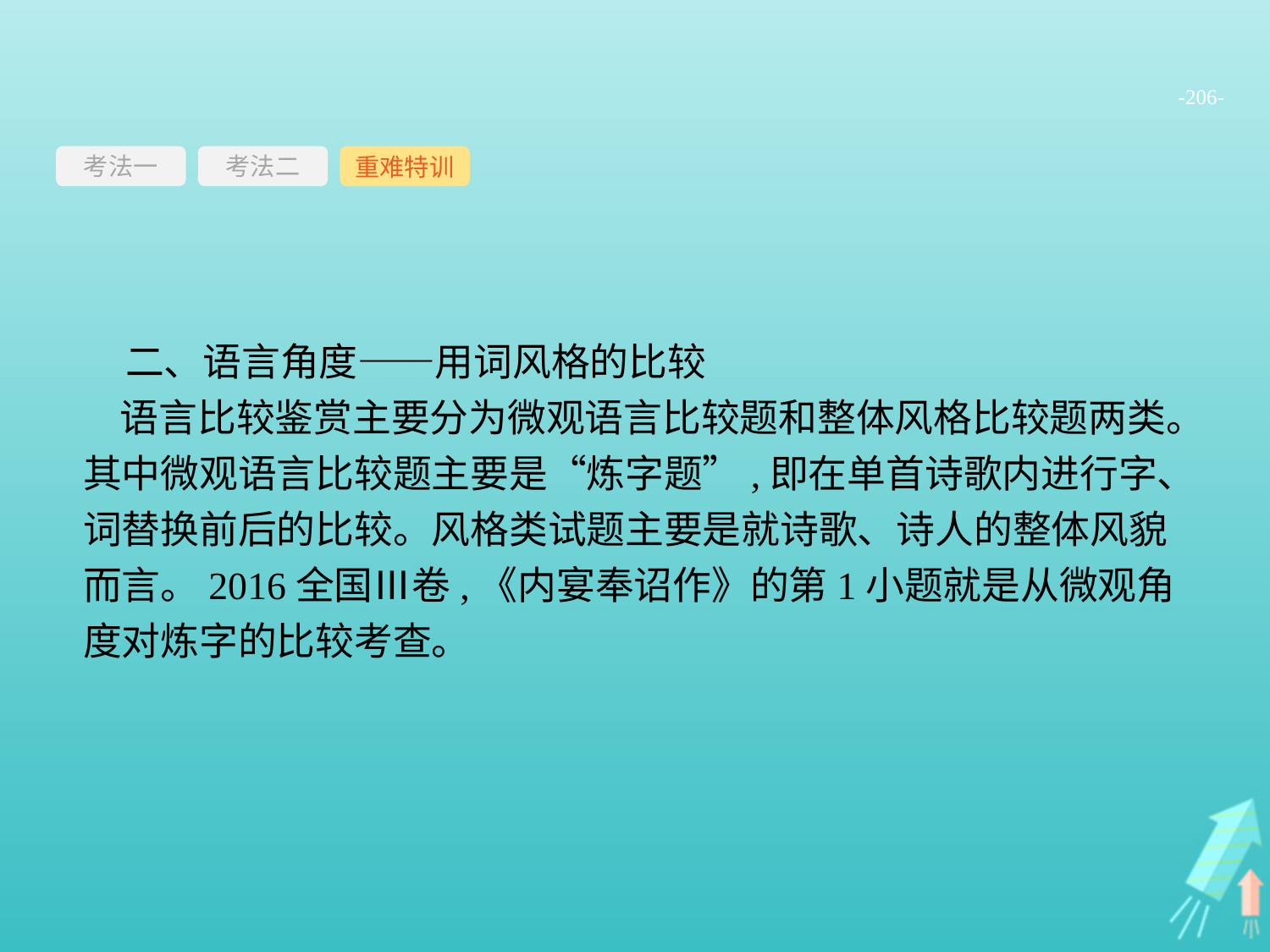

-206-
考法一
重难特训
考法二
二、语言角度——用词风格的比较
语言比较鉴赏主要分为微观语言比较题和整体风格比较题两类。其中微观语言比较题主要是“炼字题”,即在单首诗歌内进行字、词替换前后的比较。风格类试题主要是就诗歌、诗人的整体风貌而言。2016全国Ⅲ卷,《内宴奉诏作》的第1小题就是从微观角度对炼字的比较考查。